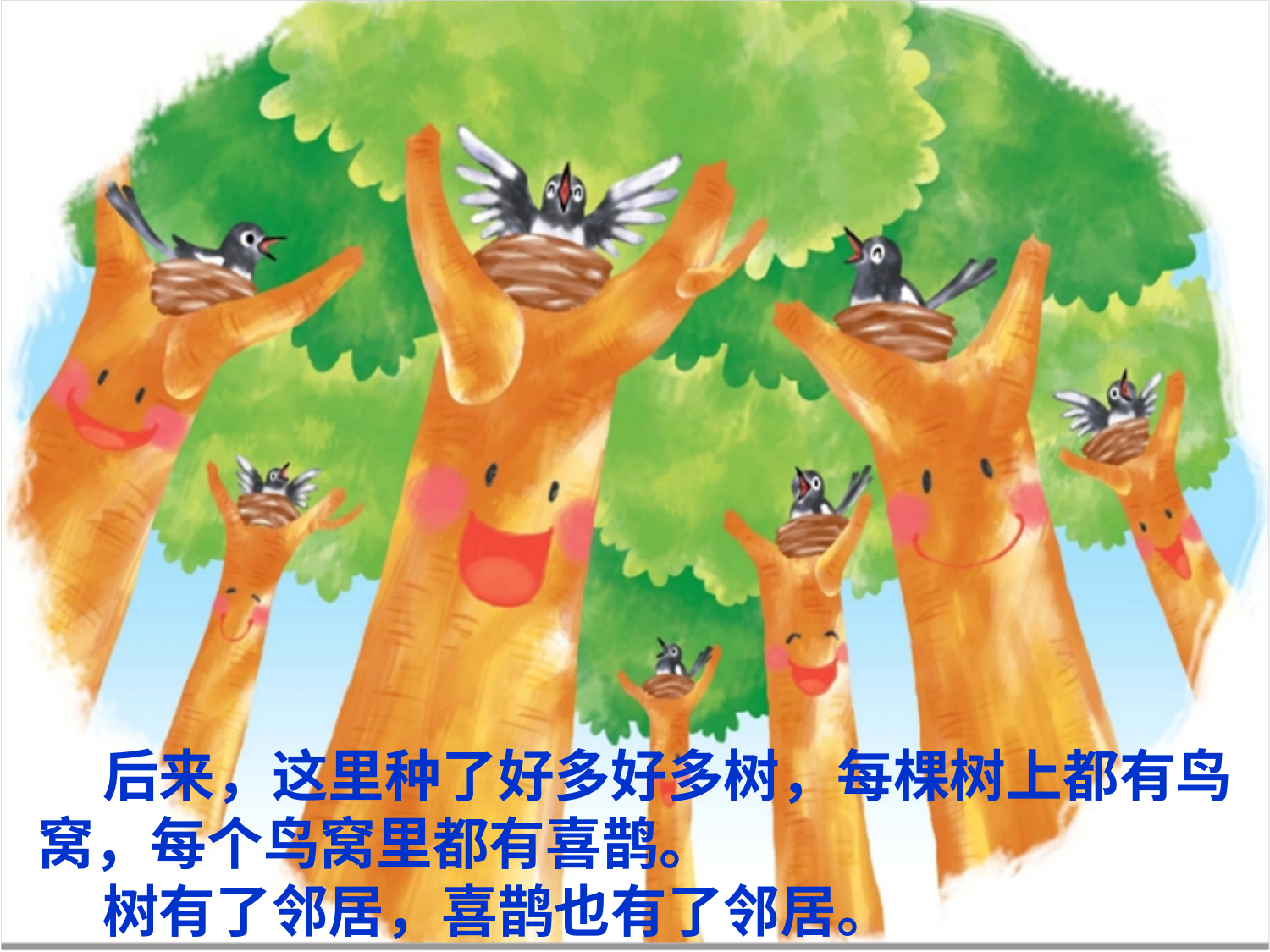

后来，这里种了好多好多树，每棵树上都有鸟窝，每个鸟窝里都有喜鹊。
    树有了邻居，喜鹊也有了邻居。